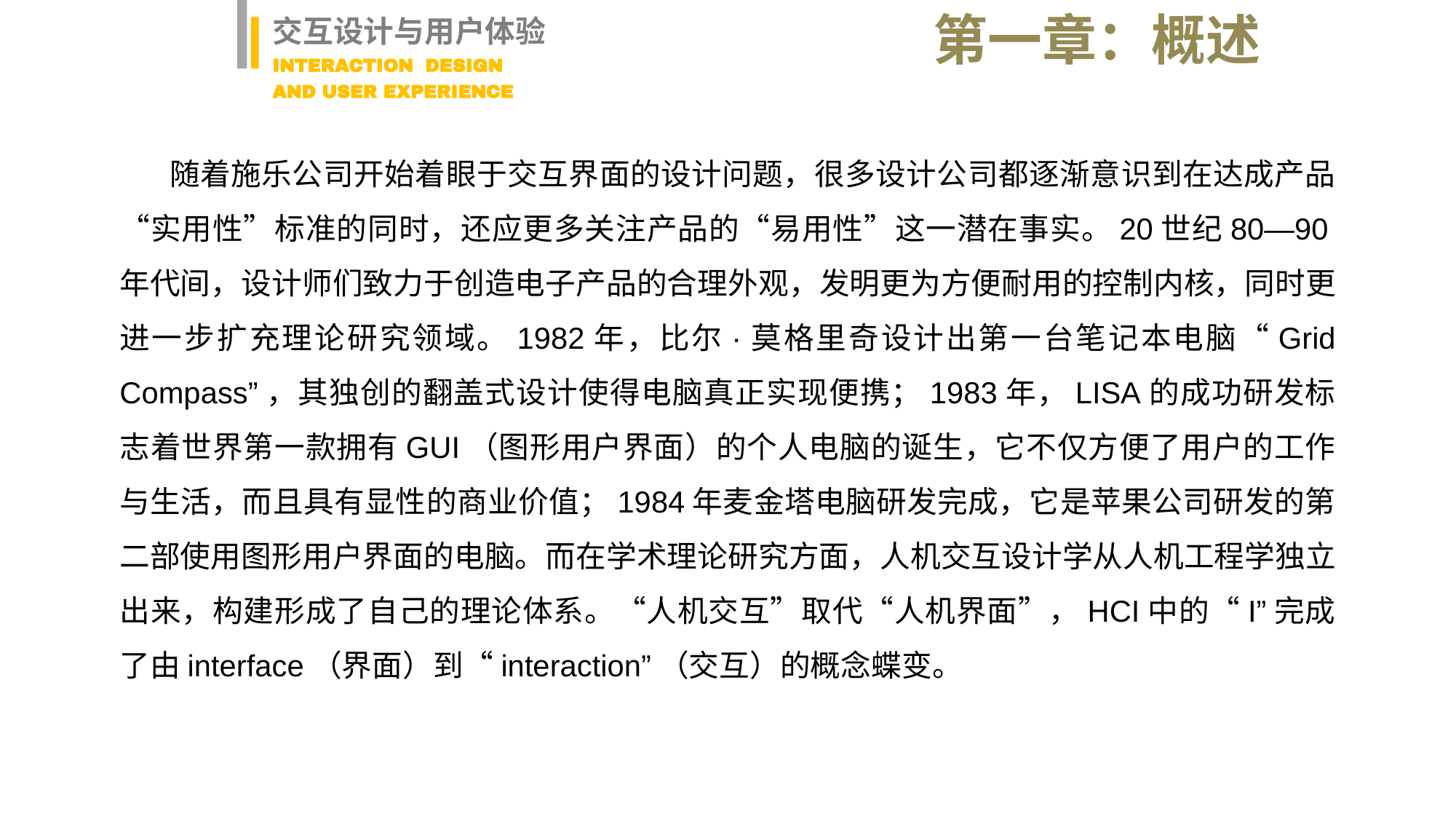

第一章：概述

交互设计与用户体验
INTERACTION  DESIGN
AND USER EXPERIENCE
      随着施乐公司开始着眼于交互界面的设计问题，很多设计公司都逐渐意识到在达成产品“实用性”标准的同时，还应更多关注产品的“易用性”这一潜在事实。20世纪80—90年代间，设计师们致力于创造电子产品的合理外观，发明更为方便耐用的控制内核，同时更进一步扩充理论研究领域。1982年，比尔·莫格里奇设计出第一台笔记本电脑“Grid Compass”，其独创的翻盖式设计使得电脑真正实现便携；1983年，LISA的成功研发标志着世界第一款拥有GUI（图形用户界面）的个人电脑的诞生，它不仅方便了用户的工作与生活，而且具有显性的商业价值；1984年麦金塔电脑研发完成，它是苹果公司研发的第二部使用图形用户界面的电脑。而在学术理论研究方面，人机交互设计学从人机工程学独立出来，构建形成了自己的理论体系。“人机交互”取代“人机界面”，HCI中的“I”完成了由interface（界面）到“interaction”（交互）的概念蝶变。